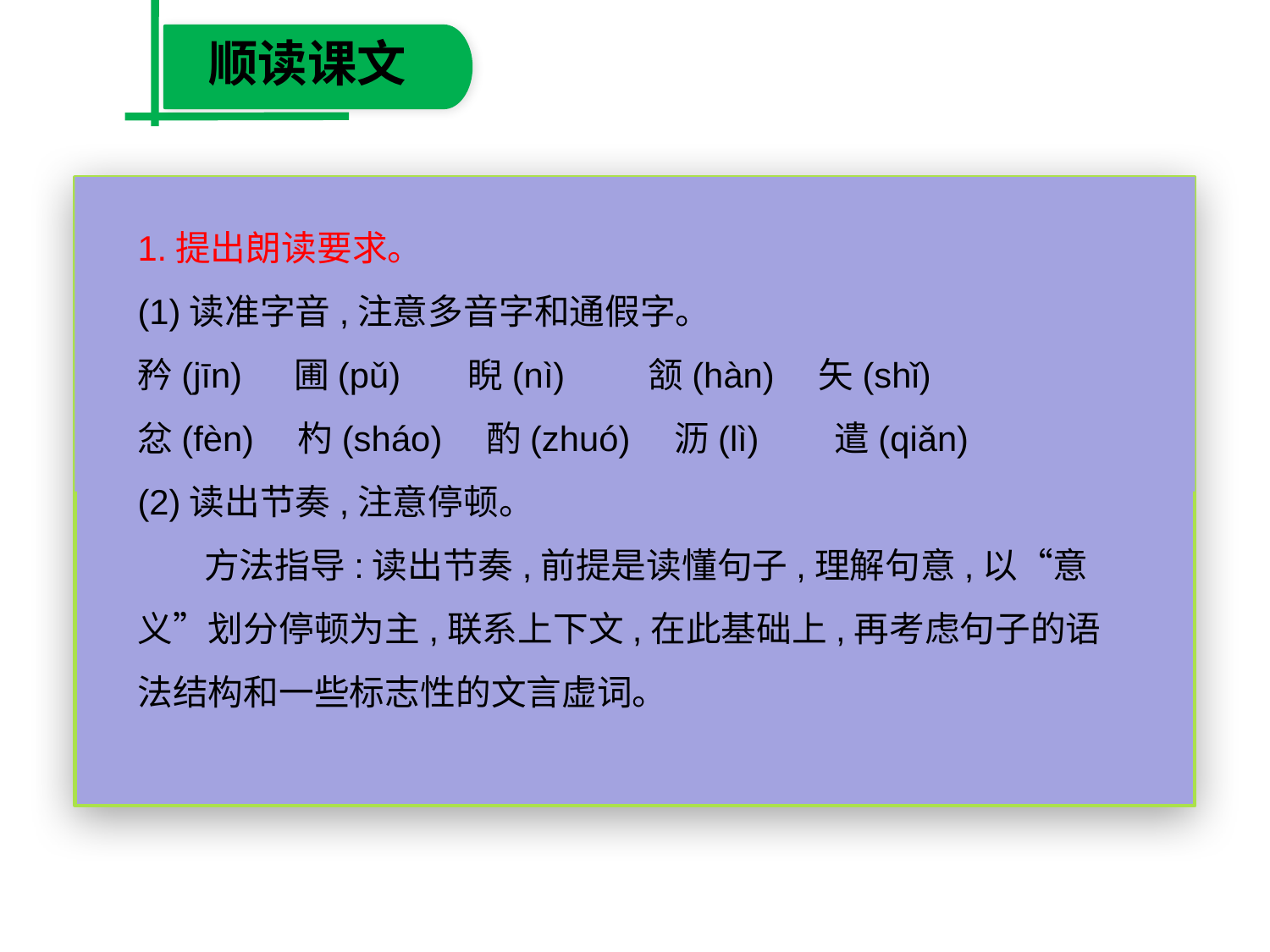

顺读课文

1.提出朗读要求。
(1)读准字音,注意多音字和通假字。
矜(jīn)　 圃(pǔ)　   睨(nì)　     颔(hàn)　矢(shǐ)
忿(fèn)　杓(sháo)　酌(zhuó)　沥(lì)　    遣(qiǎn)
(2)读出节奏,注意停顿。
　    方法指导:读出节奏,前提是读懂句子,理解句意,以“意义”划分停顿为主,联系上下文,在此基础上,再考虑句子的语法结构和一些标志性的文言虚词。